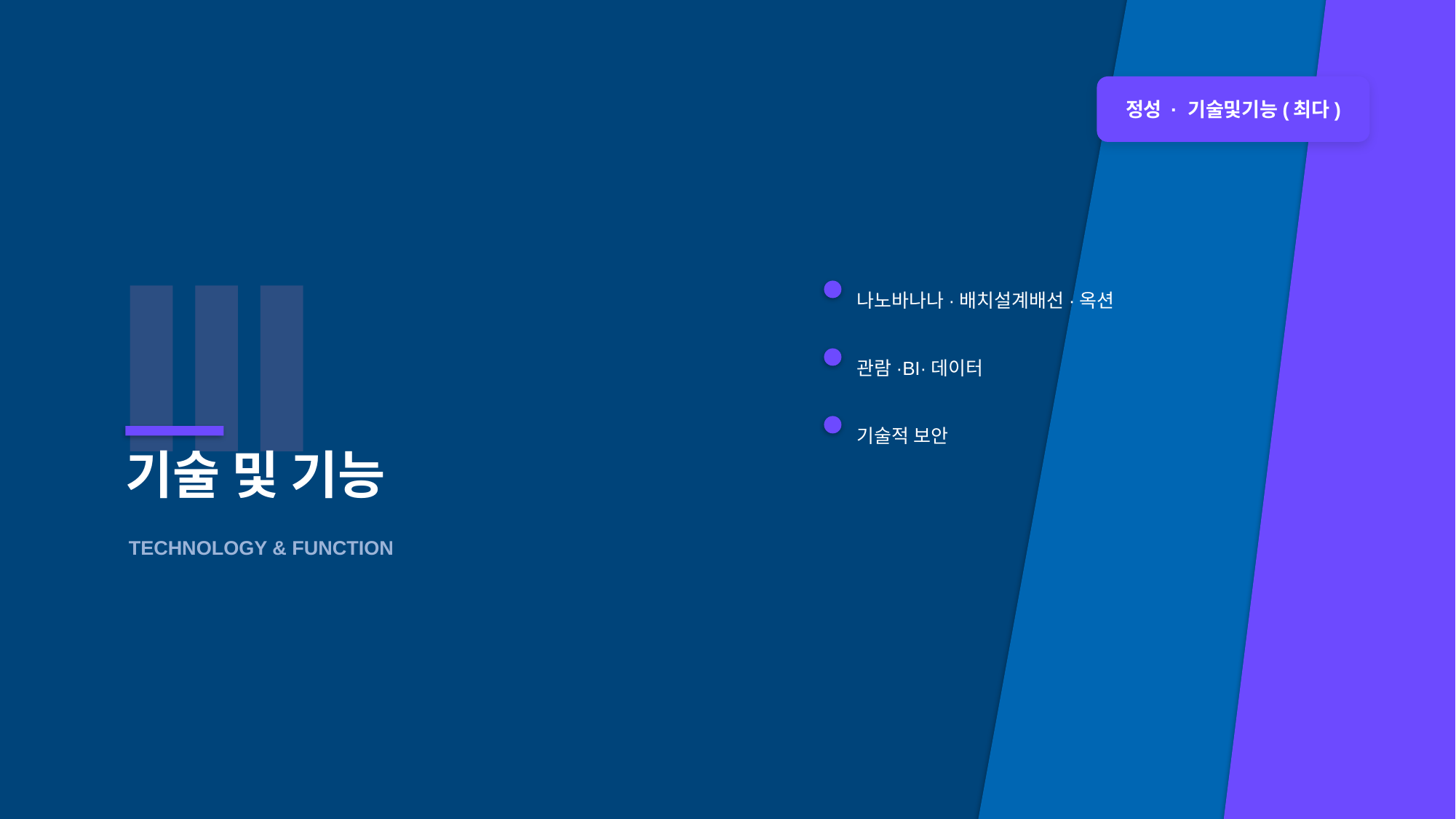

정성 · 기술및기능(최다)
Ⅲ
나노바나나·배치설계배선·옥션

관람·BI·데이터

기술적 보안

기술 및 기능
TECHNOLOGY & FUNCTION